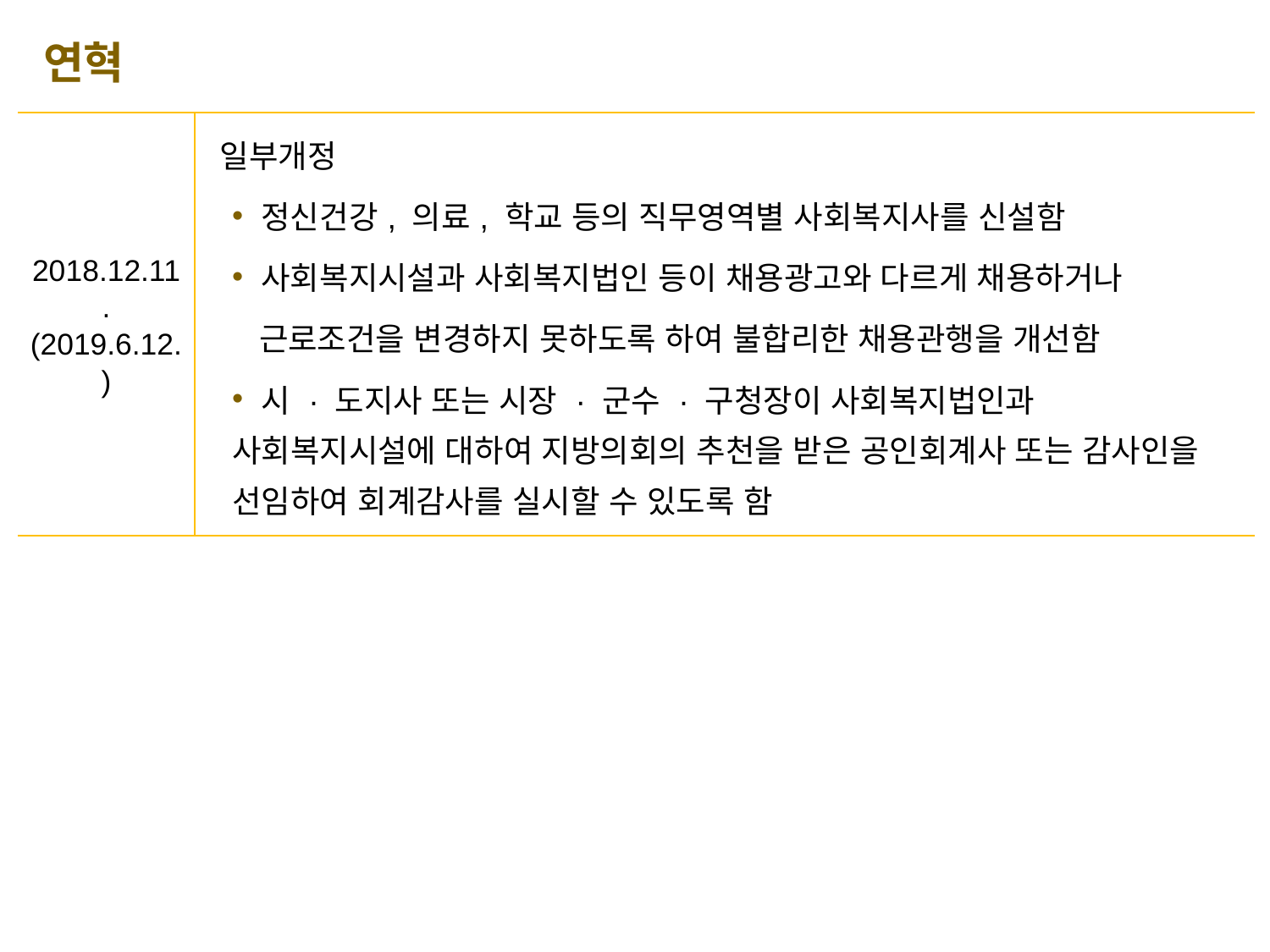

연혁
| 2018.12.11. (2019.6.12.) | 일부개정 정신건강, 의료, 학교 등의 직무영역별 사회복지사를 신설함 사회복지시설과 사회복지법인 등이 채용광고와 다르게 채용하거나 근로조건을 변경하지 못하도록 하여 불합리한 채용관행을 개선함 시 · 도지사 또는 시장 · 군수 · 구청장이 사회복지법인과 사회복지시설에 대하여 지방의회의 추천을 받은 공인회계사 또는 감사인을 선임하여 회계감사를 실시할 수 있도록 함 |
| --- | --- |